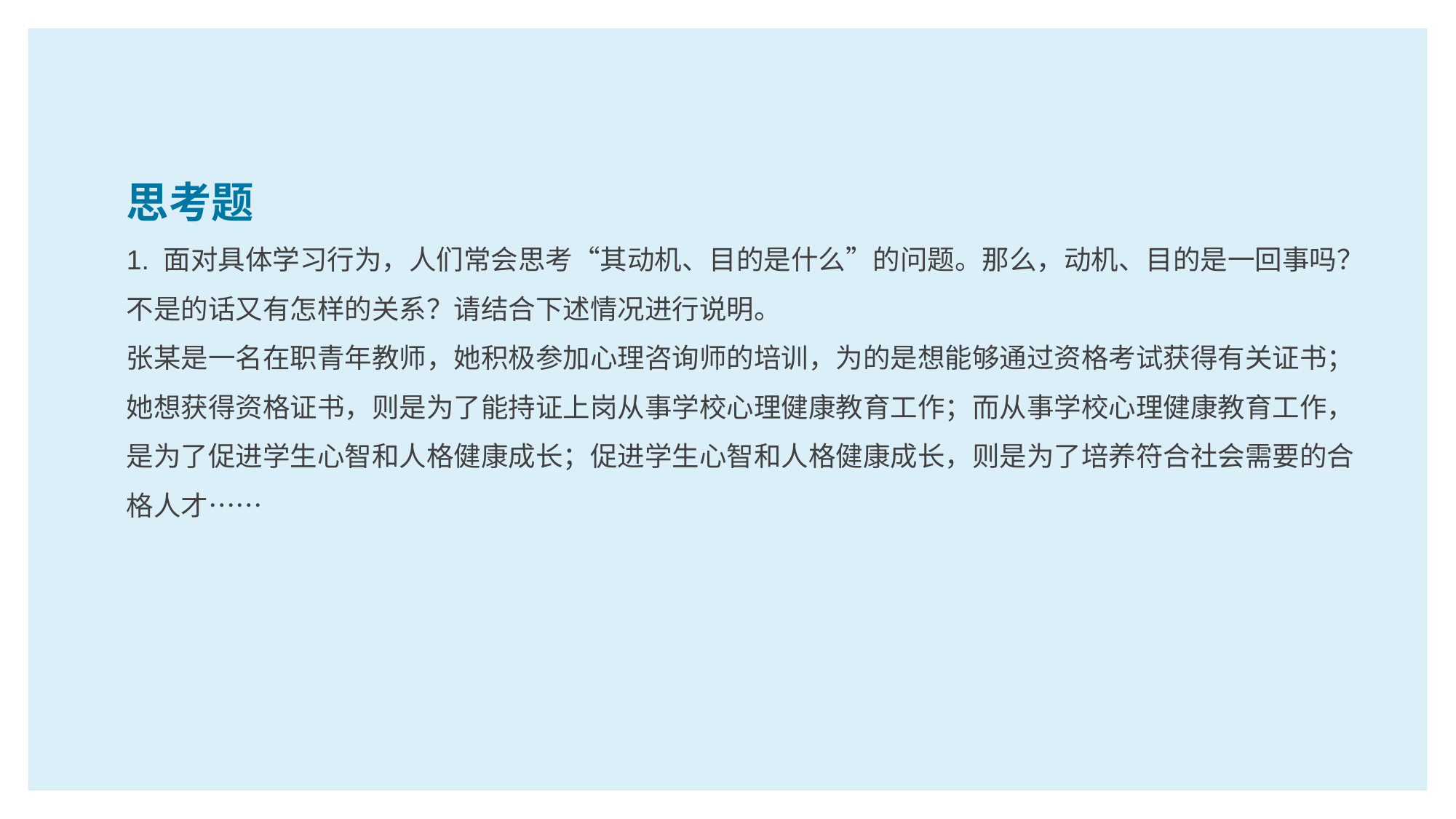

思考题
1. 面对具体学习行为，人们常会思考“其动机、目的是什么”的问题。那么，动机、目的是一回事吗？不是的话又有怎样的关系？请结合下述情况进行说明。
张某是一名在职青年教师，她积极参加心理咨询师的培训，为的是想能够通过资格考试获得有关证书；她想获得资格证书，则是为了能持证上岗从事学校心理健康教育工作；而从事学校心理健康教育工作，是为了促进学生心智和人格健康成长；促进学生心智和人格健康成长，则是为了培养符合社会需要的合格人才……